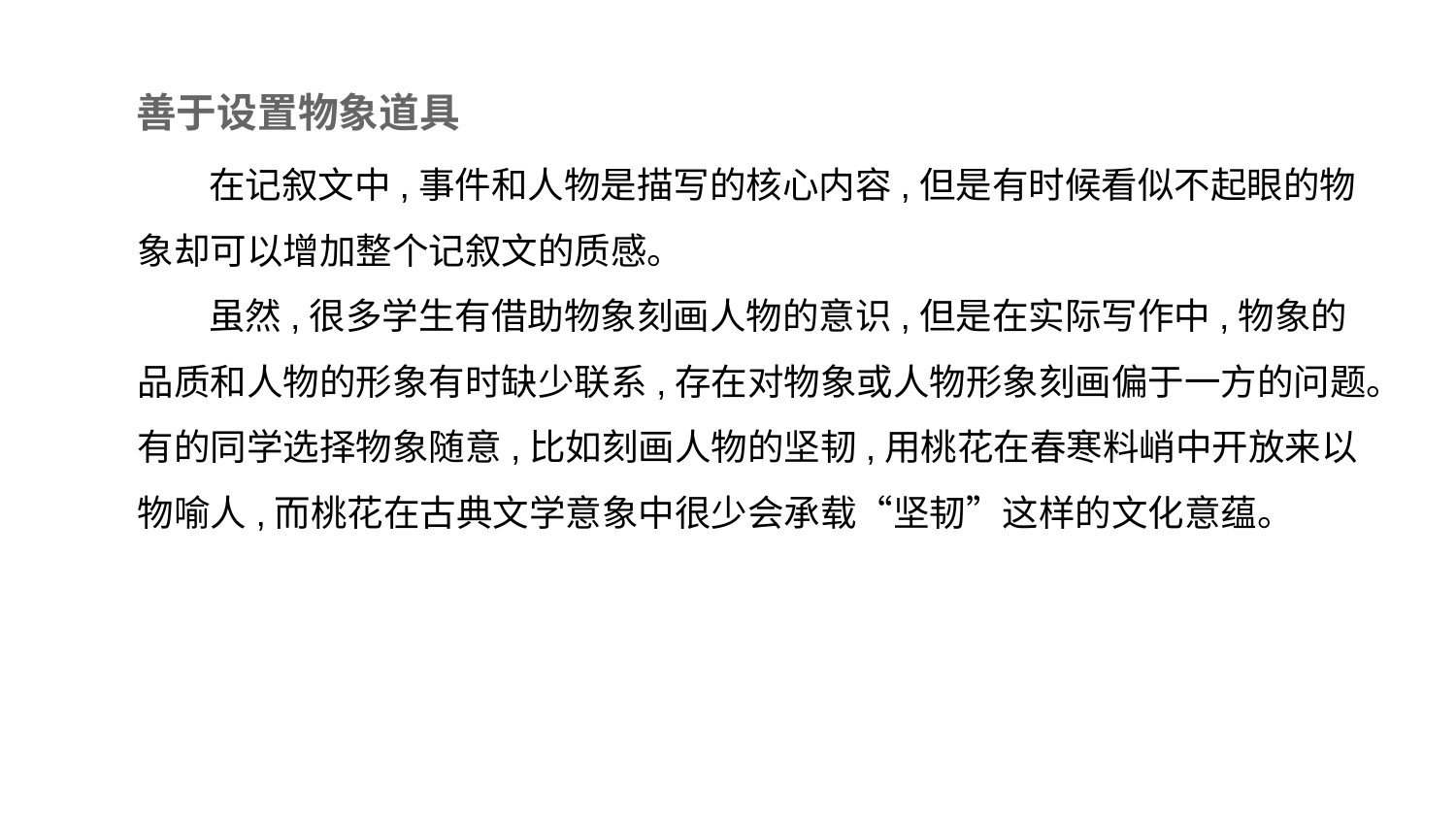

善于设置物象道具
在记叙文中,事件和人物是描写的核心内容,但是有时候看似不起眼的物象却可以增加整个记叙文的质感。
虽然,很多学生有借助物象刻画人物的意识,但是在实际写作中,物象的品质和人物的形象有时缺少联系,存在对物象或人物形象刻画偏于一方的问题。有的同学选择物象随意,比如刻画人物的坚韧,用桃花在春寒料峭中开放来以物喻人,而桃花在古典文学意象中很少会承载“坚韧”这样的文化意蕴。